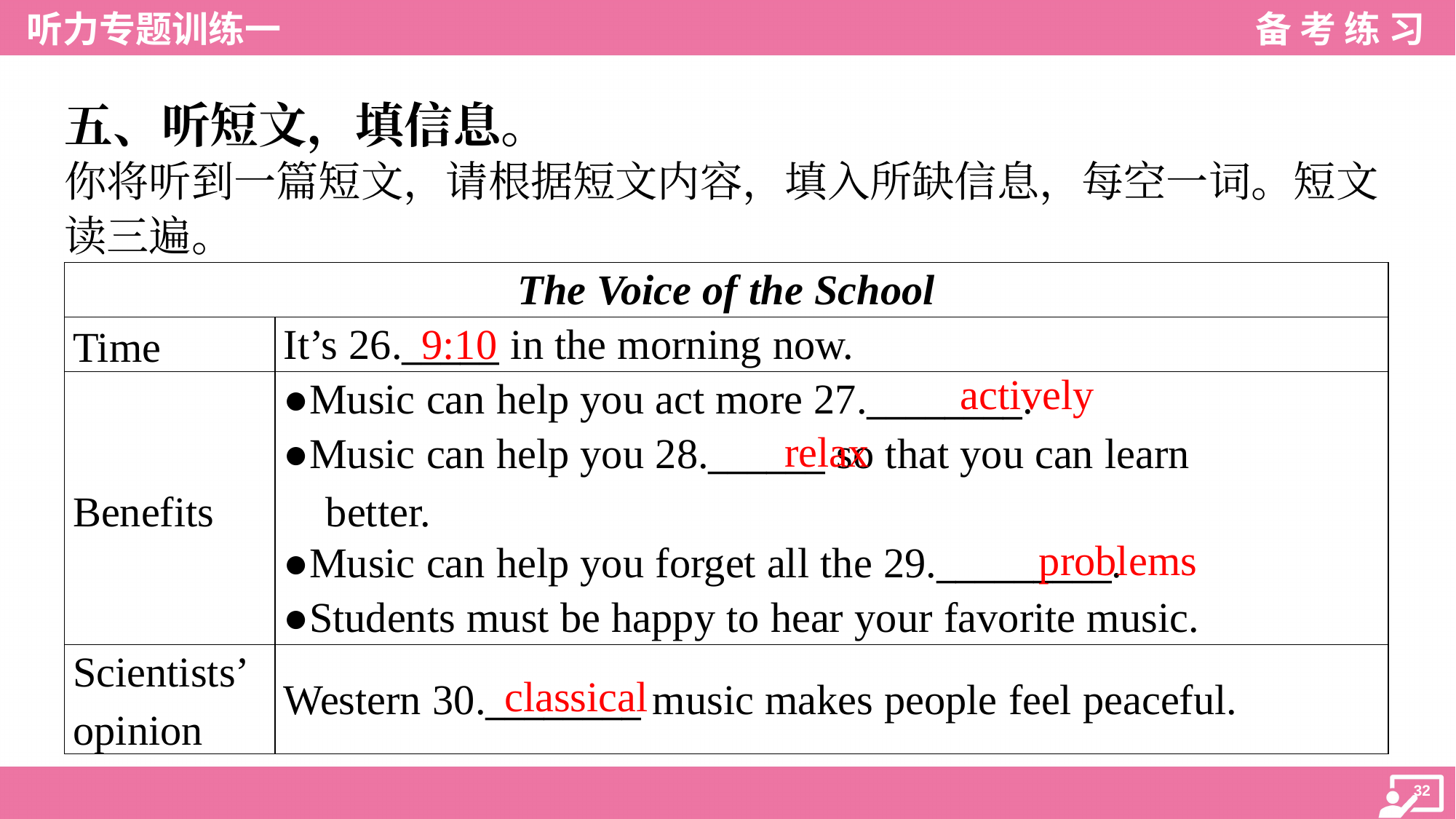

五、听短文，填信息。
你将听到一篇短文，请根据短文内容，填入所缺信息，每空一词。短文
读三遍。
| The Voice of the School |  |
| --- | --- |
| Time | It’s 26.\_\_\_\_\_ in the morning now. |
| Benefits | ●Music can help you act more 27.\_\_\_\_\_\_\_\_. ●Music can help you 28.\_\_\_\_\_\_ so that you can learn better. ●Music can help you forget all the 29.\_\_\_\_\_\_\_\_\_. ●Students must be happy to hear your favorite music. |
| Scientists’ opinion | Western 30.\_\_\_\_\_\_\_\_ music makes people feel peaceful. |
9:10
actively
relax
problems
classical